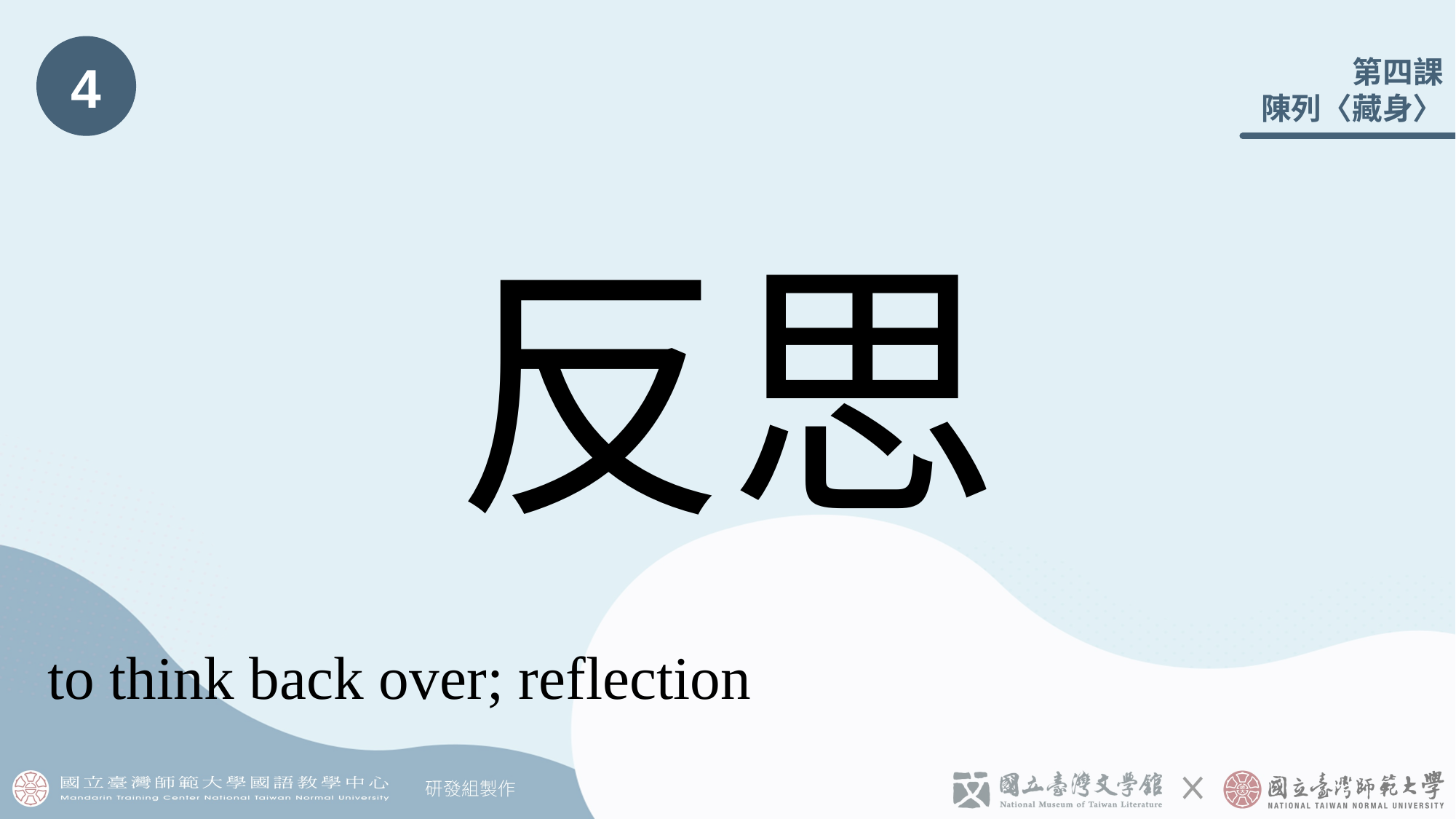

4
# 反思
to think back over; reflection